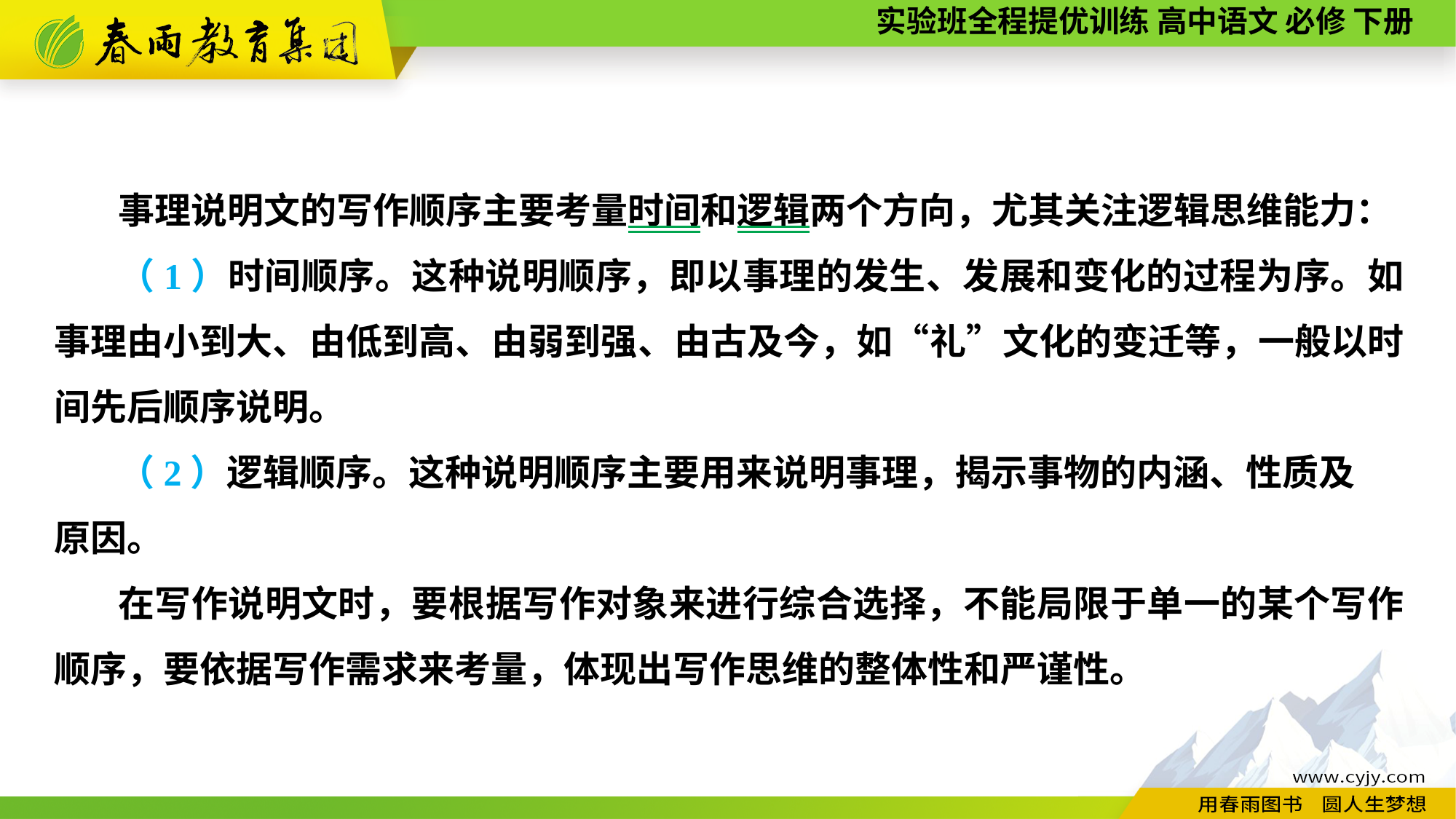

事理说明文的写作顺序主要考量时间和逻辑两个方向，尤其关注逻辑思维能力：
（1）时间顺序。这种说明顺序，即以事理的发生、发展和变化的过程为序。如事理由小到大、由低到高、由弱到强、由古及今，如“礼”文化的变迁等，一般以时间先后顺序说明。
（2）逻辑顺序。这种说明顺序主要用来说明事理，揭示事物的内涵、性质及
原因。
在写作说明文时，要根据写作对象来进行综合选择，不能局限于单一的某个写作顺序，要依据写作需求来考量，体现出写作思维的整体性和严谨性。